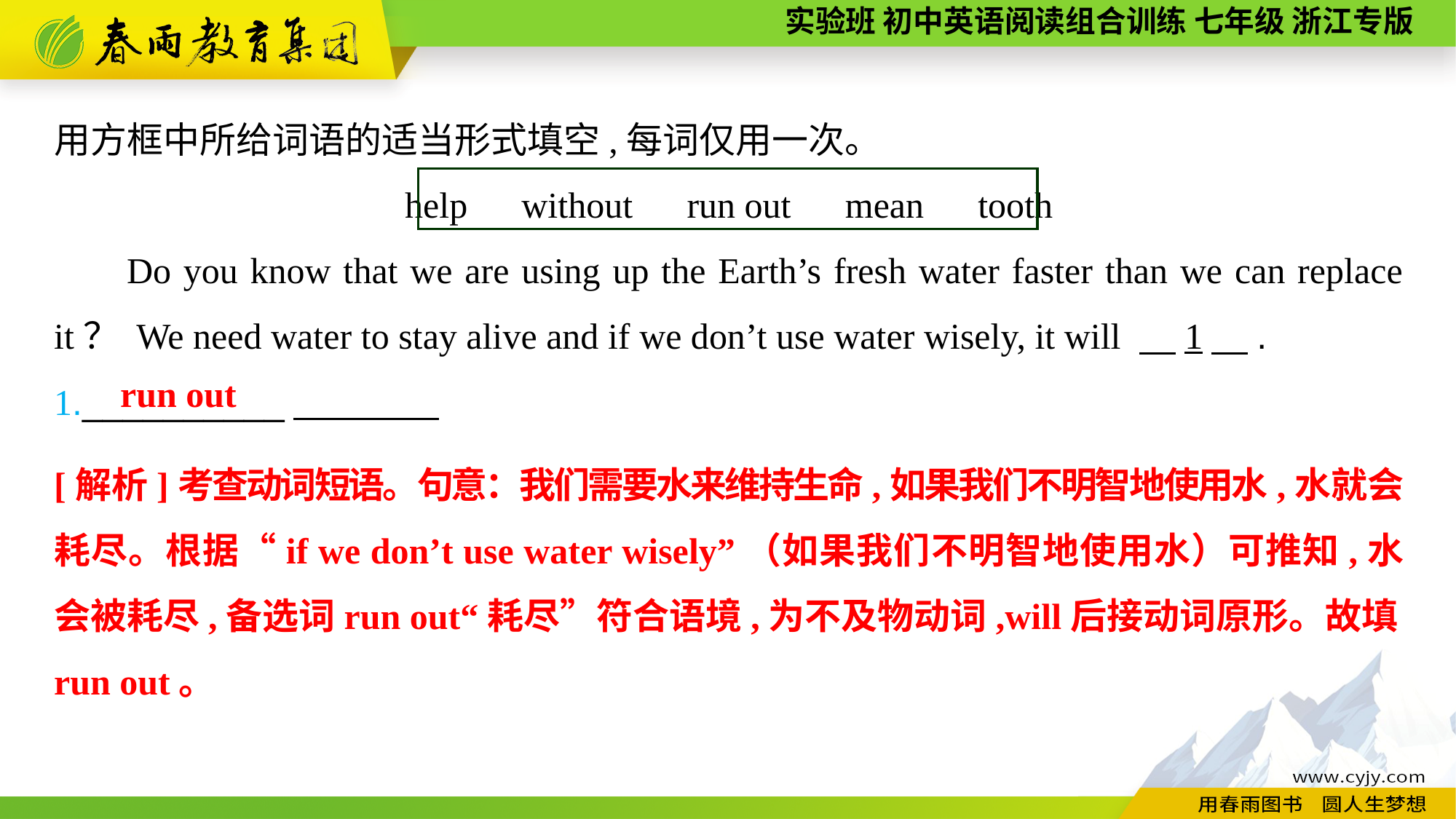

用方框中所给词语的适当形式填空,每词仅用一次。
help　without　run out　mean　tooth
Do you know that we are using up the Earth’s fresh water faster than we can replace it？ We need water to stay alive and if we don’t use water wisely, it will 　1　.
1.__________

run out
[解析]考查动词短语。句意：我们需要水来维持生命,如果我们不明智地使用水,水就会耗尽。根据“if we don’t use water wisely”（如果我们不明智地使用水）可推知,水会被耗尽,备选词run out“耗尽”符合语境,为不及物动词,will后接动词原形。故填run out。